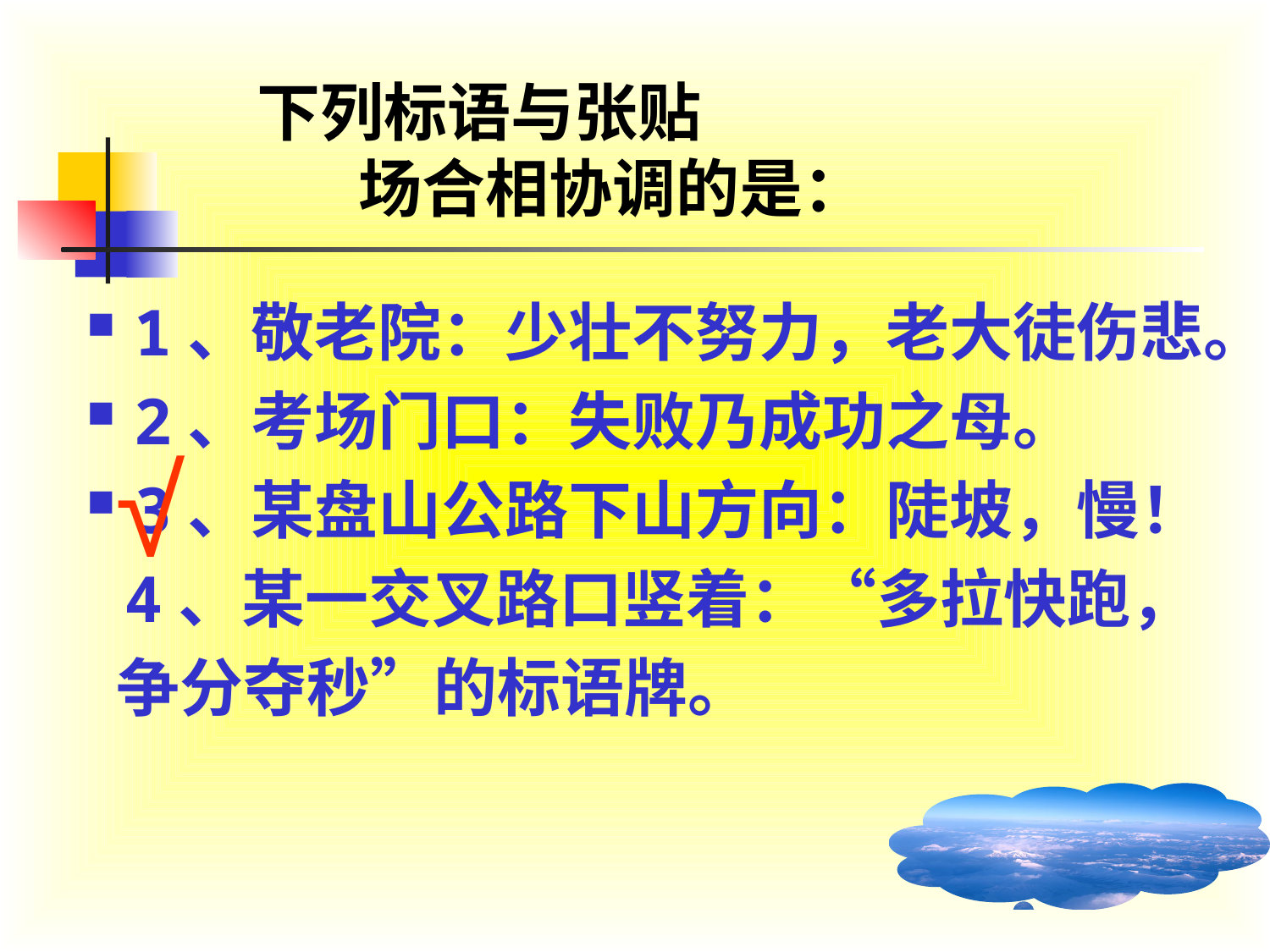

下列标语与张贴
      场合相协调的是：
1、敬老院：少壮不努力，老大徒伤悲。
2、考场门口：失败乃成功之母。
3、某盘山公路下山方向：陡坡，慢！
 4、某一交叉路口竖着：“多拉快跑，
 争分夺秒”的标语牌。

√